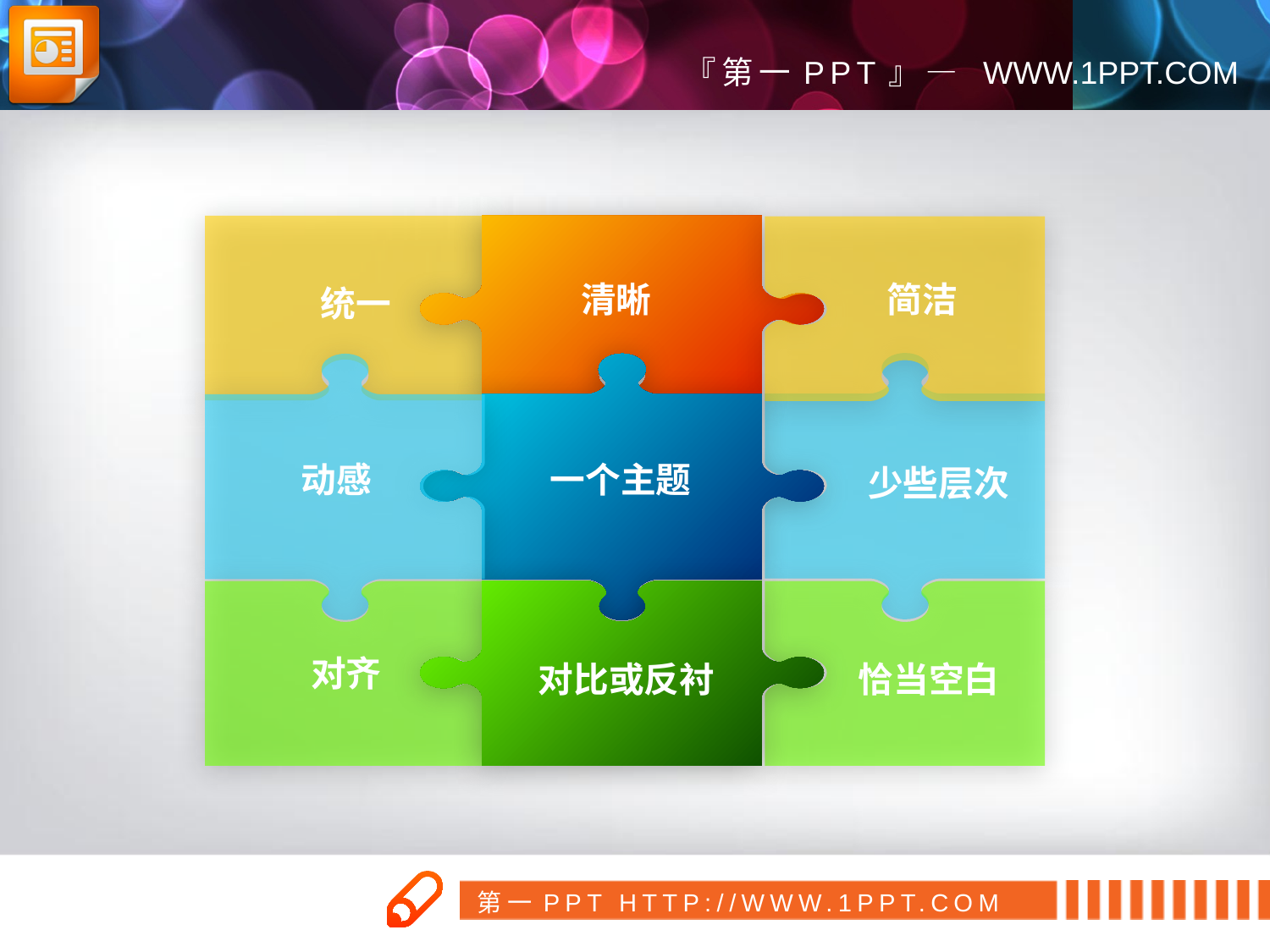

统一

清晰

简洁

少些层次

动感

一个主题

对齐

对比或反衬

恰当空白